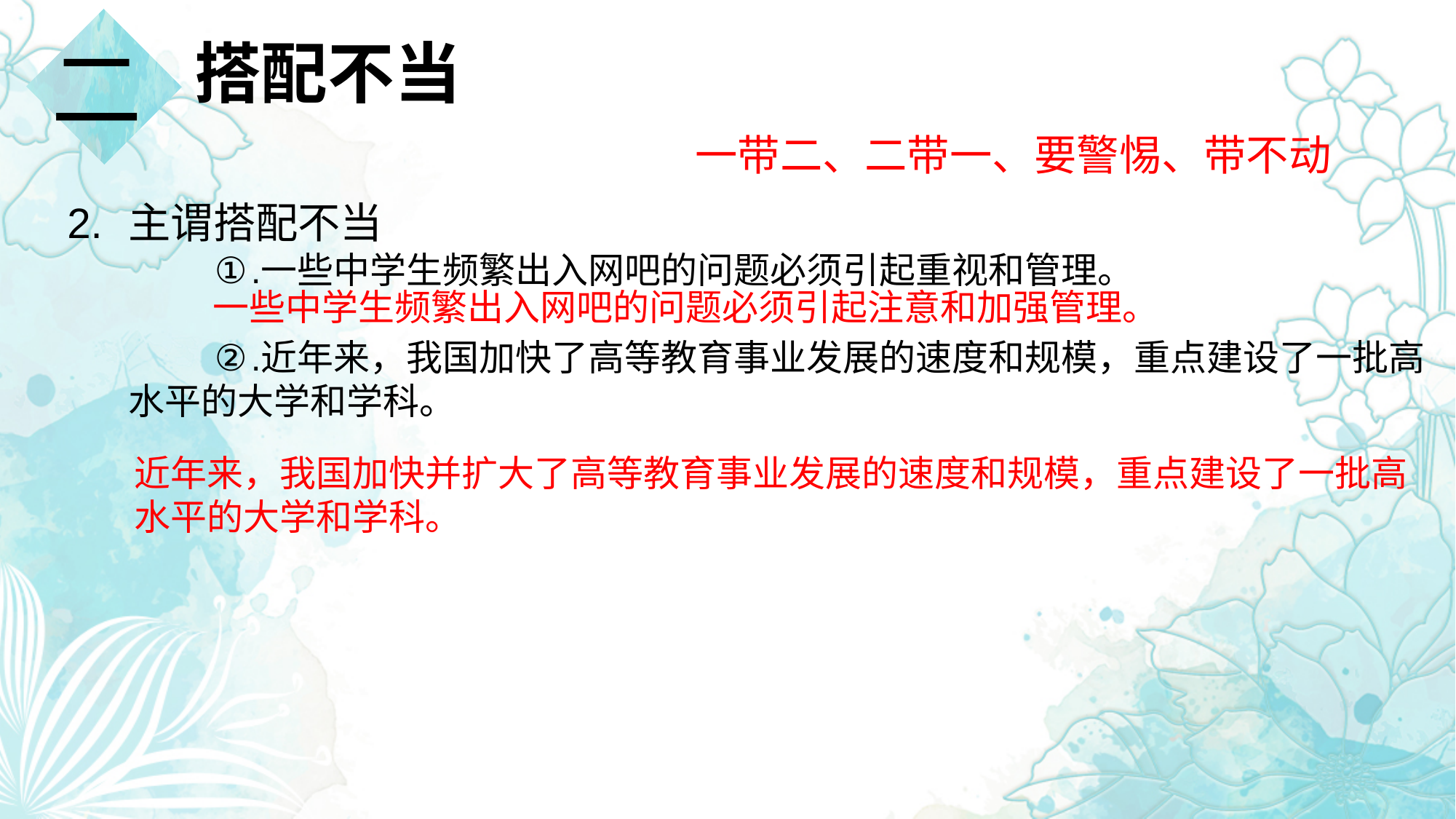

二
搭配不当

一带二、二带一、要警惕、带不动
主谓搭配不当
一些中学生频繁出入网吧的问题必须引起重视和管理。

近年来，我国加快了高等教育事业发展的速度和规模，重点建设了一批高水平的大学和学科。

一些中学生频繁出入网吧的问题必须引起注意和加强管理。
近年来，我国加快并扩大了高等教育事业发展的速度和规模，重点建设了一批高水平的大学和学科。